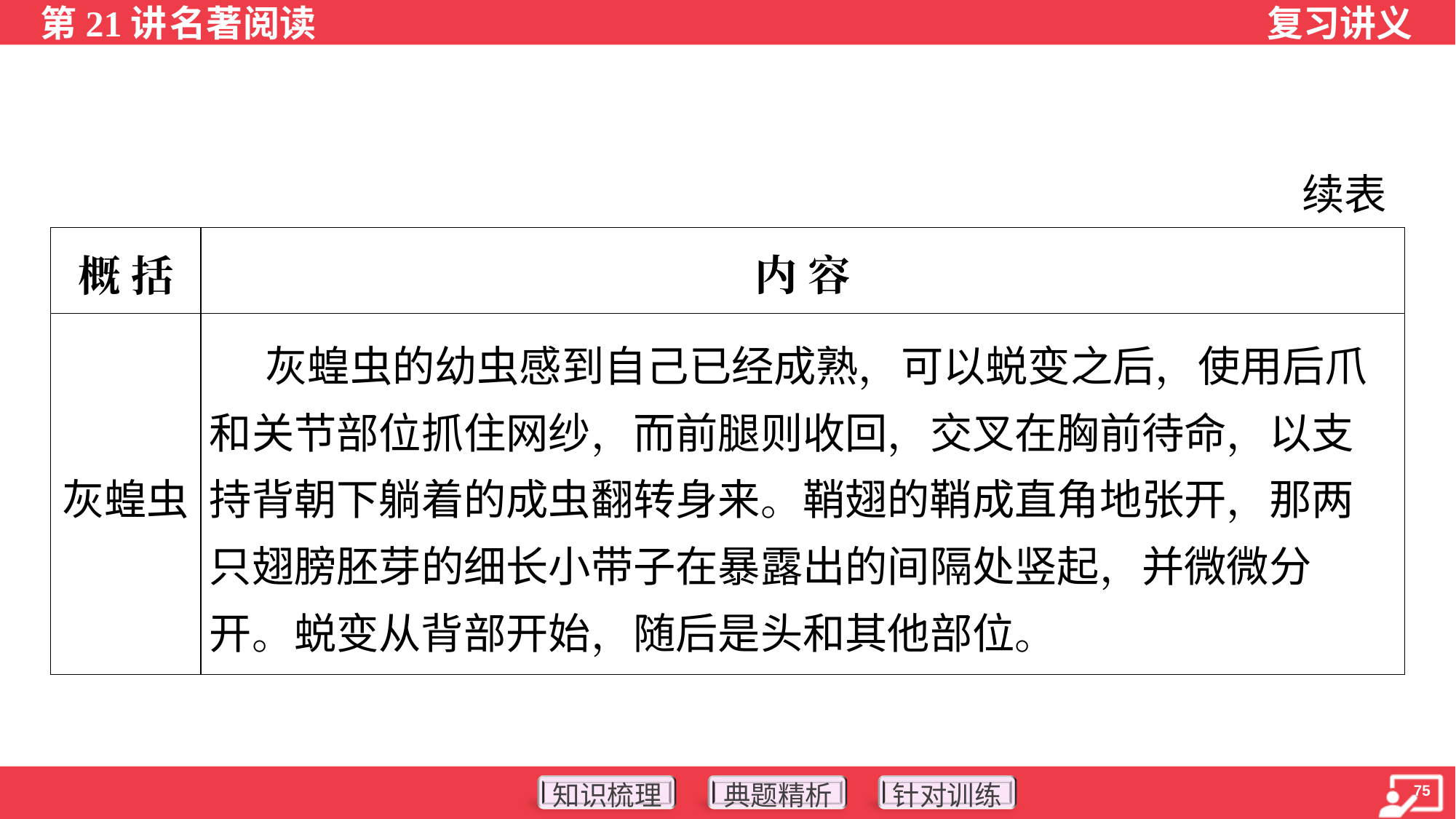

续表
| 概 括 | 内 容 |
| --- | --- |
| 灰蝗虫 | 灰蝗虫的幼虫感到自己已经成熟，可以蜕变之后，使用后爪和关节部位抓住网纱，而前腿则收回，交叉在胸前待命，以支持背朝下躺着的成虫翻转身来。鞘翅的鞘成直角地张开，那两只翅膀胚芽的细长小带子在暴露出的间隔处竖起，并微微分开。蜕变从背部开始，随后是头和其他部位。 |